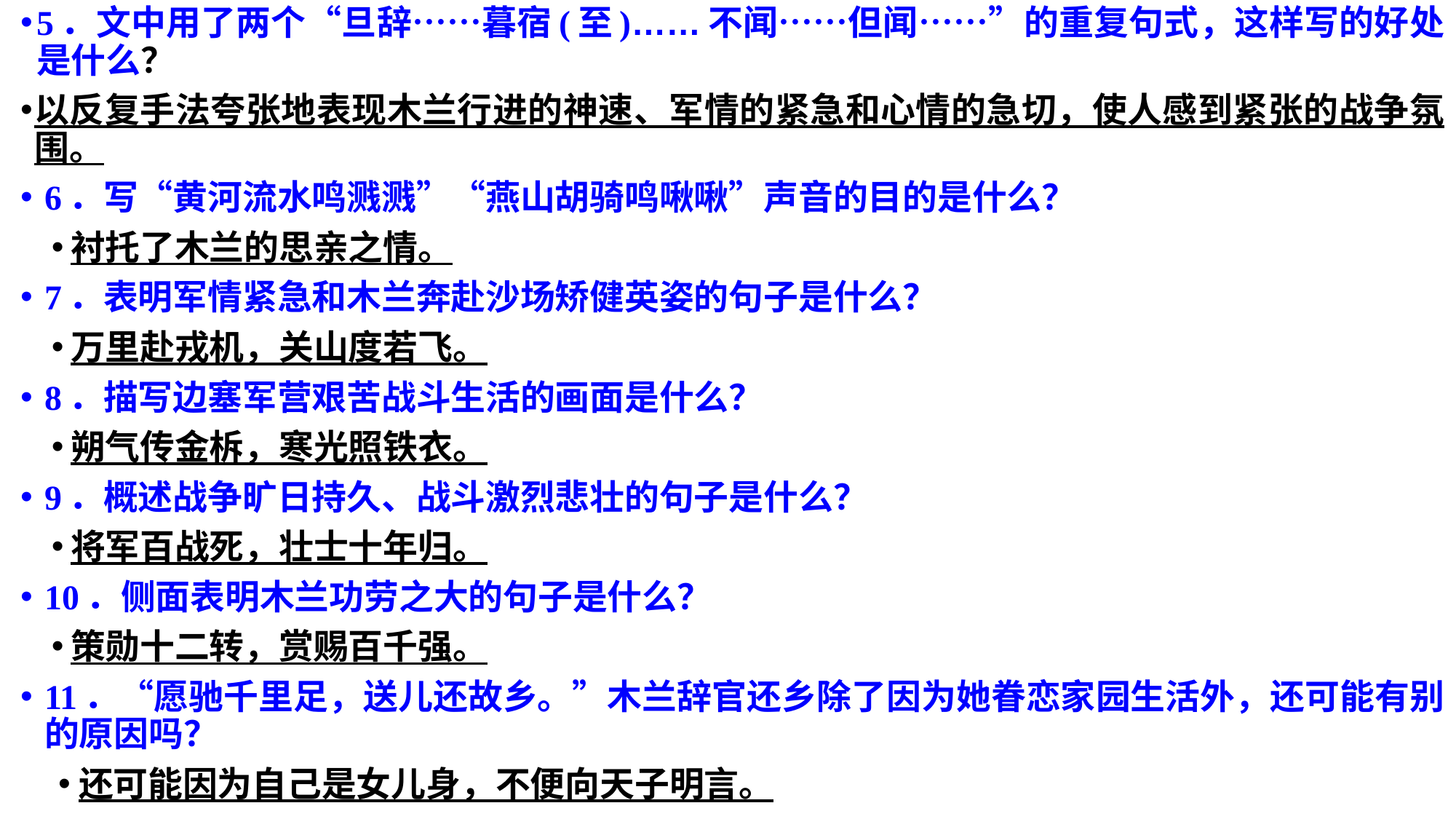

5．文中用了两个“旦辞……暮宿(至)……不闻……但闻……”的重复句式，这样写的好处是什么？
以反复手法夸张地表现木兰行进的神速、军情的紧急和心情的急切，使人感到紧张的战争氛围。
6．写“黄河流水鸣溅溅”“燕山胡骑鸣啾啾”声音的目的是什么？
衬托了木兰的思亲之情。
7．表明军情紧急和木兰奔赴沙场矫健英姿的句子是什么？
万里赴戎机，关山度若飞。
8．描写边塞军营艰苦战斗生活的画面是什么？
朔气传金柝，寒光照铁衣。
9．概述战争旷日持久、战斗激烈悲壮的句子是什么？
将军百战死，壮士十年归。
10．侧面表明木兰功劳之大的句子是什么？
策勋十二转，赏赐百千强。
11．“愿驰千里足，送儿还故乡。”木兰辞官还乡除了因为她眷恋家园生活外，还可能有别的原因吗？
还可能因为自己是女儿身，不便向天子明言。